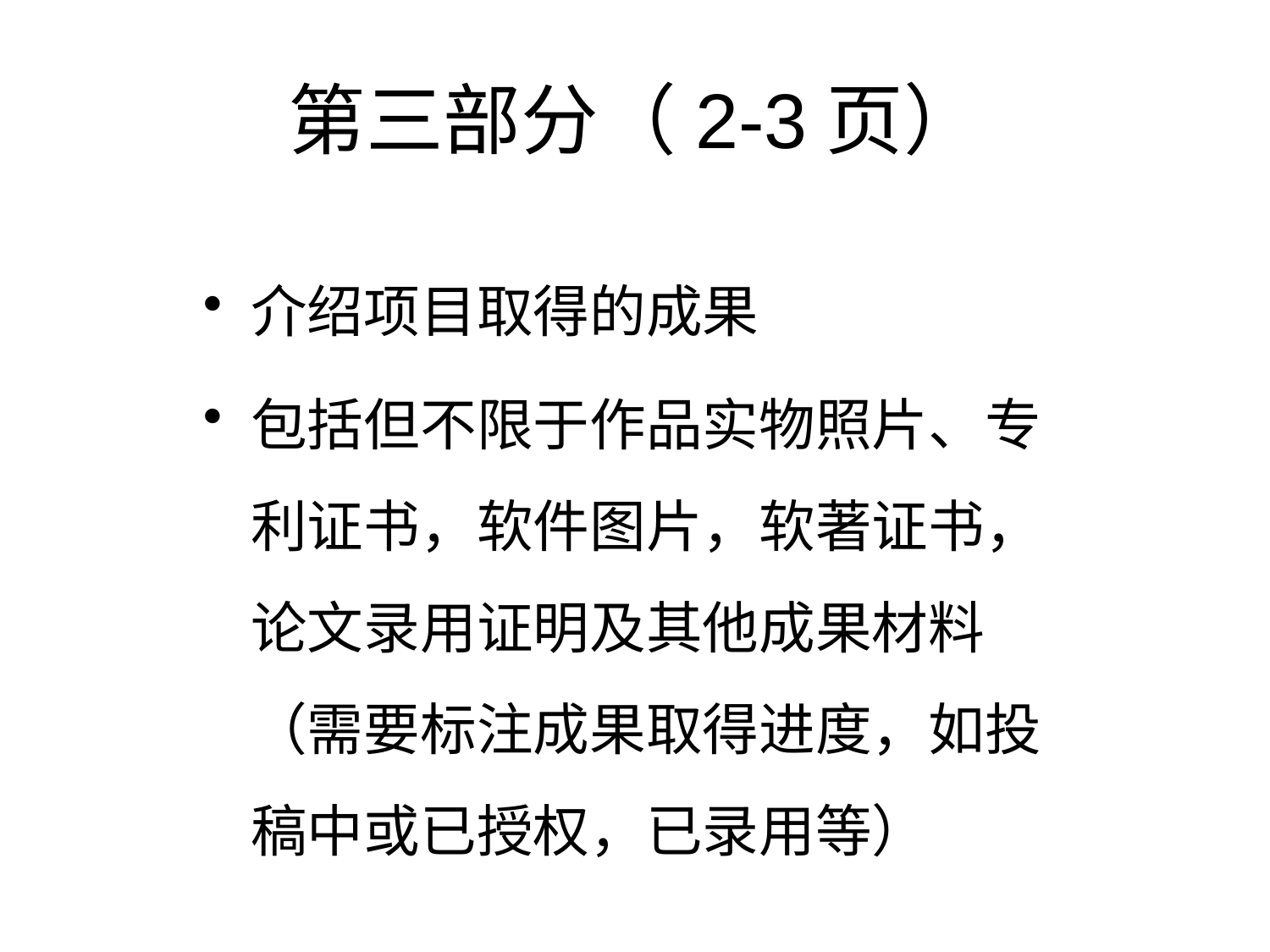

# 第三部分（2-3页）
介绍项目取得的成果
包括但不限于作品实物照片、专利证书，软件图片，软著证书，论文录用证明及其他成果材料（需要标注成果取得进度，如投稿中或已授权，已录用等）